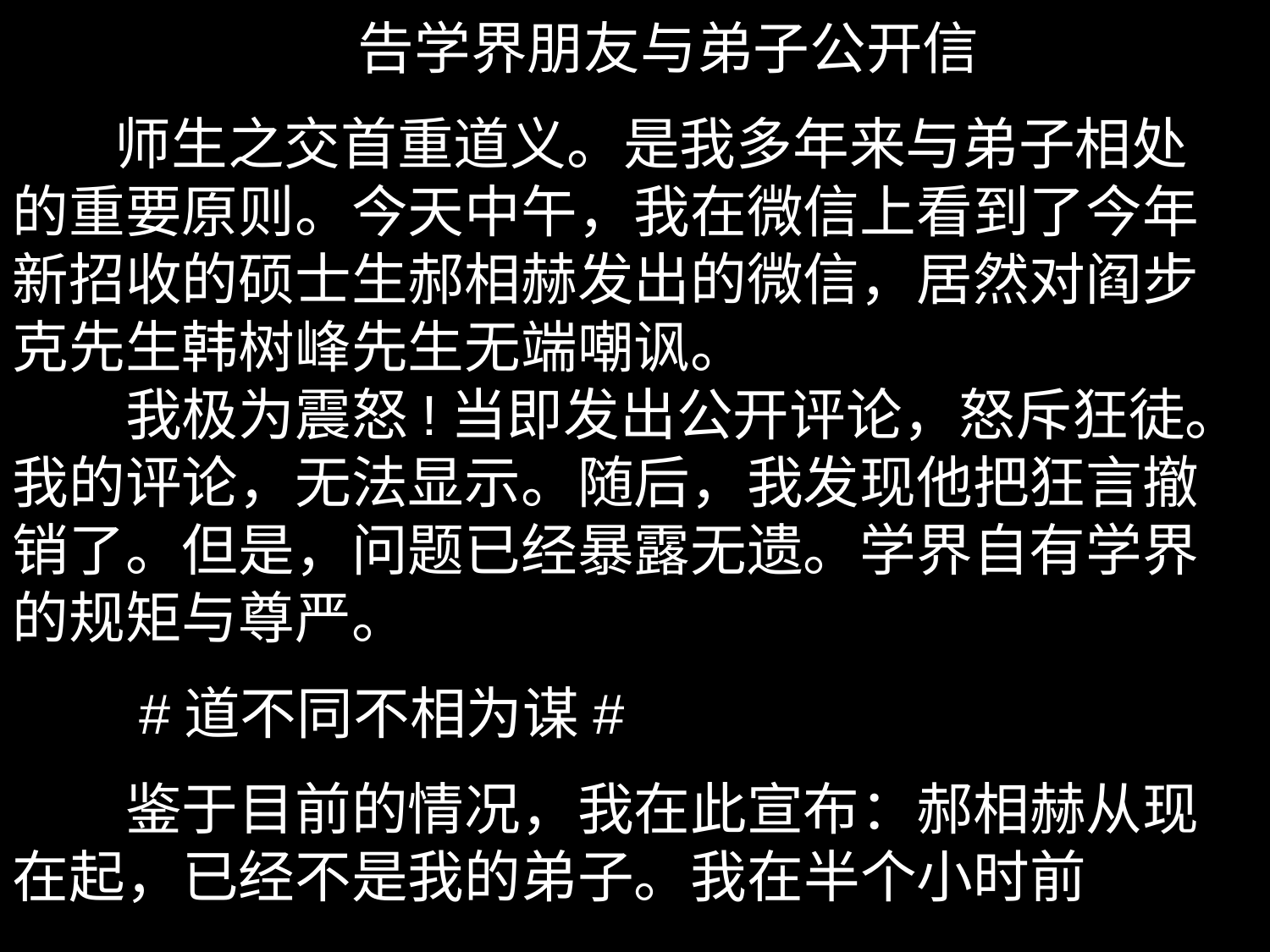

告学界朋友与弟子公开信
       师生之交首重道义。是我多年来与弟子相处的重要原则。今天中午，我在微信上看到了今年新招收的硕士生郝相赫发出的微信，居然对阎步克先生韩树峰先生无端嘲讽。
　　我极为震怒!当即发出公开评论，怒斥狂徒。我的评论，无法显示。随后，我发现他把狂言撤销了。但是，问题已经暴露无遗。学界自有学界的规矩与尊严。
　　#道不同不相为谋#
　　鉴于目前的情况，我在此宣布：郝相赫从现在起，已经不是我的弟子。我在半个小时前